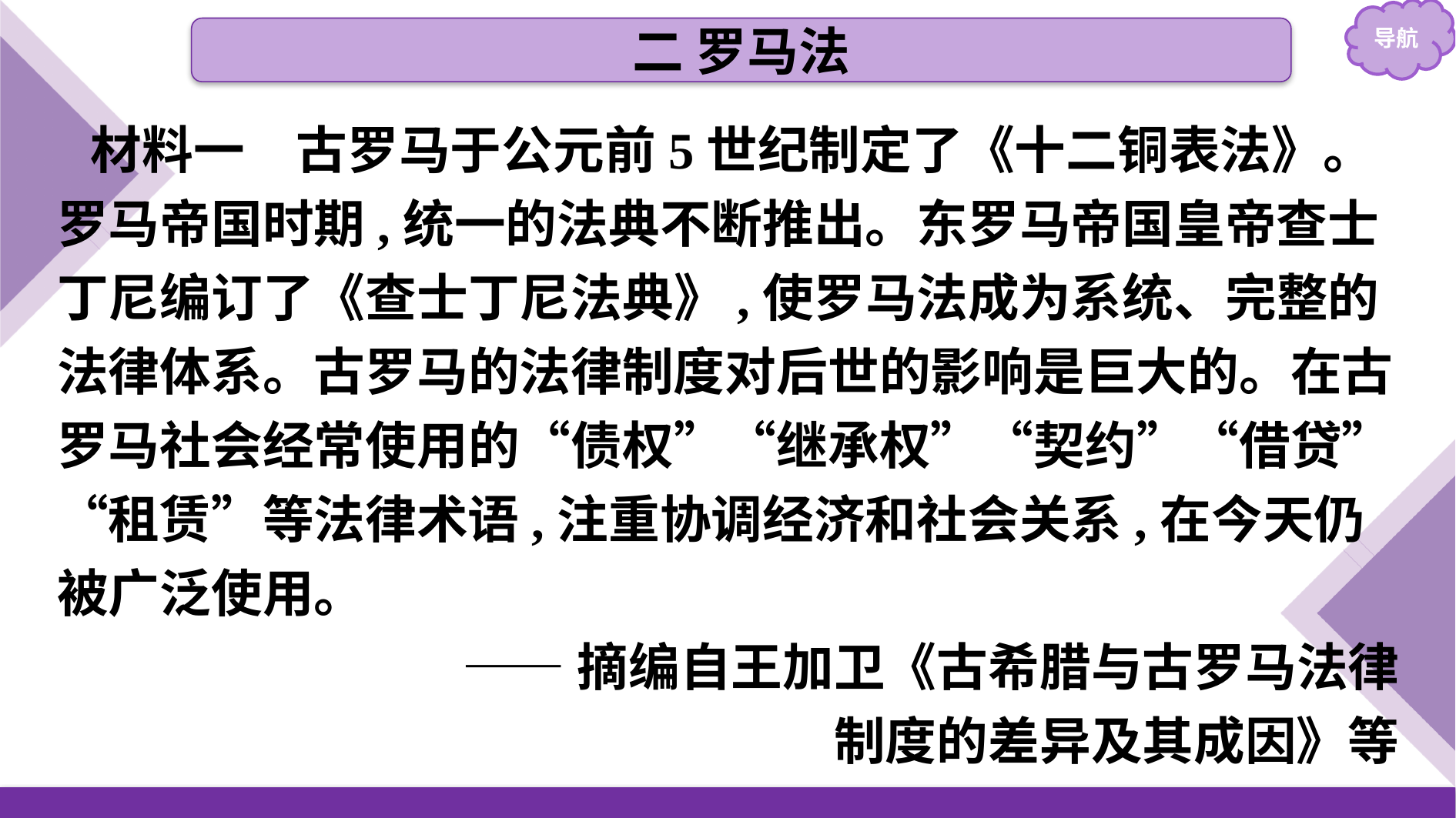

二 罗马法
材料一　古罗马于公元前5世纪制定了《十二铜表法》。罗马帝国时期,统一的法典不断推出。东罗马帝国皇帝查士丁尼编订了《查士丁尼法典》,使罗马法成为系统、完整的法律体系。古罗马的法律制度对后世的影响是巨大的。在古罗马社会经常使用的“债权”“继承权”“契约”“借贷”“租赁”等法律术语,注重协调经济和社会关系,在今天仍被广泛使用。
——摘编自王加卫《古希腊与古罗马法律
制度的差异及其成因》等